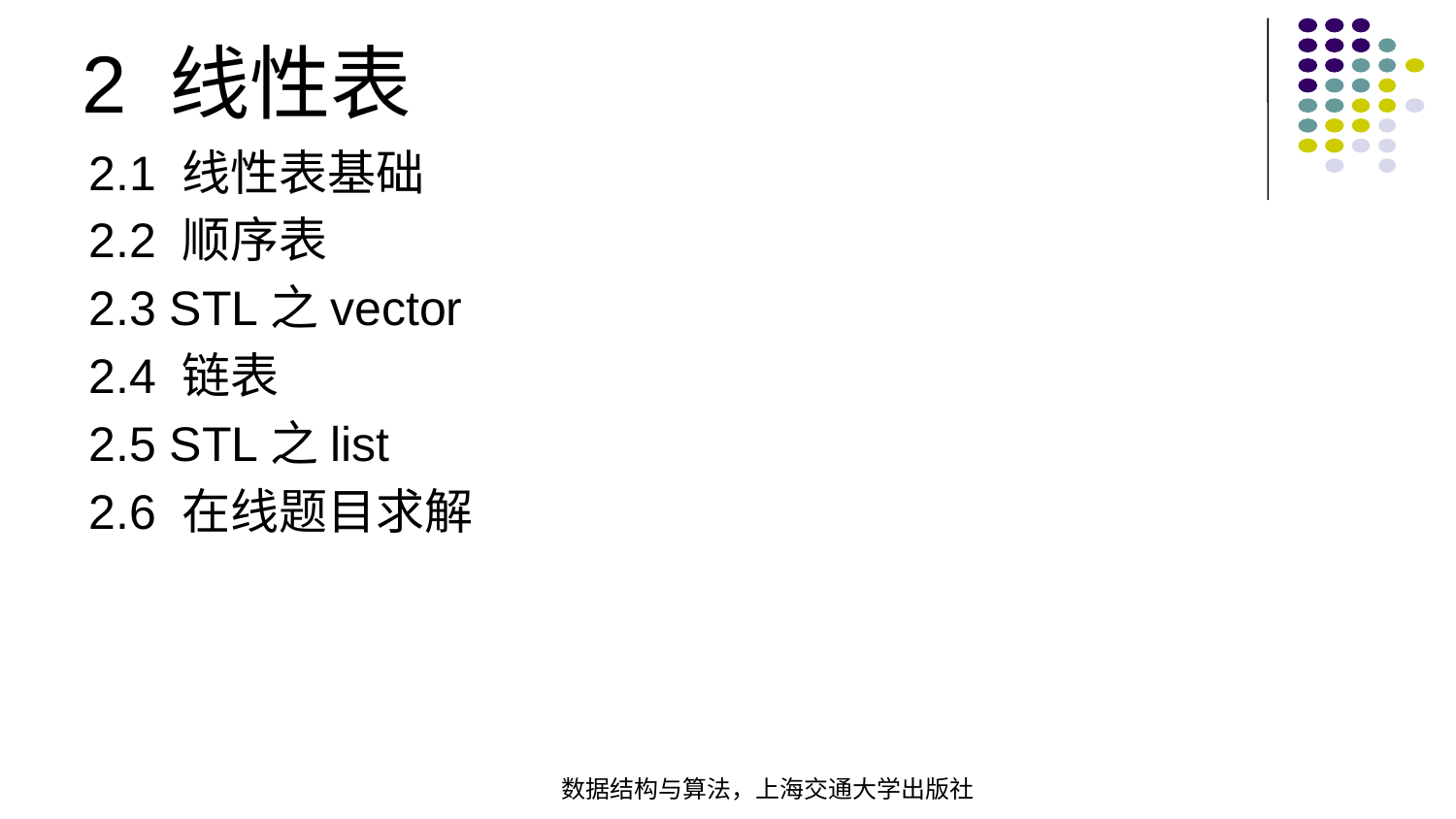

2 线性表
2.1 线性表基础
2.2 顺序表
2.3 STL之vector
2.4 链表
2.5 STL之list
2.6 在线题目求解